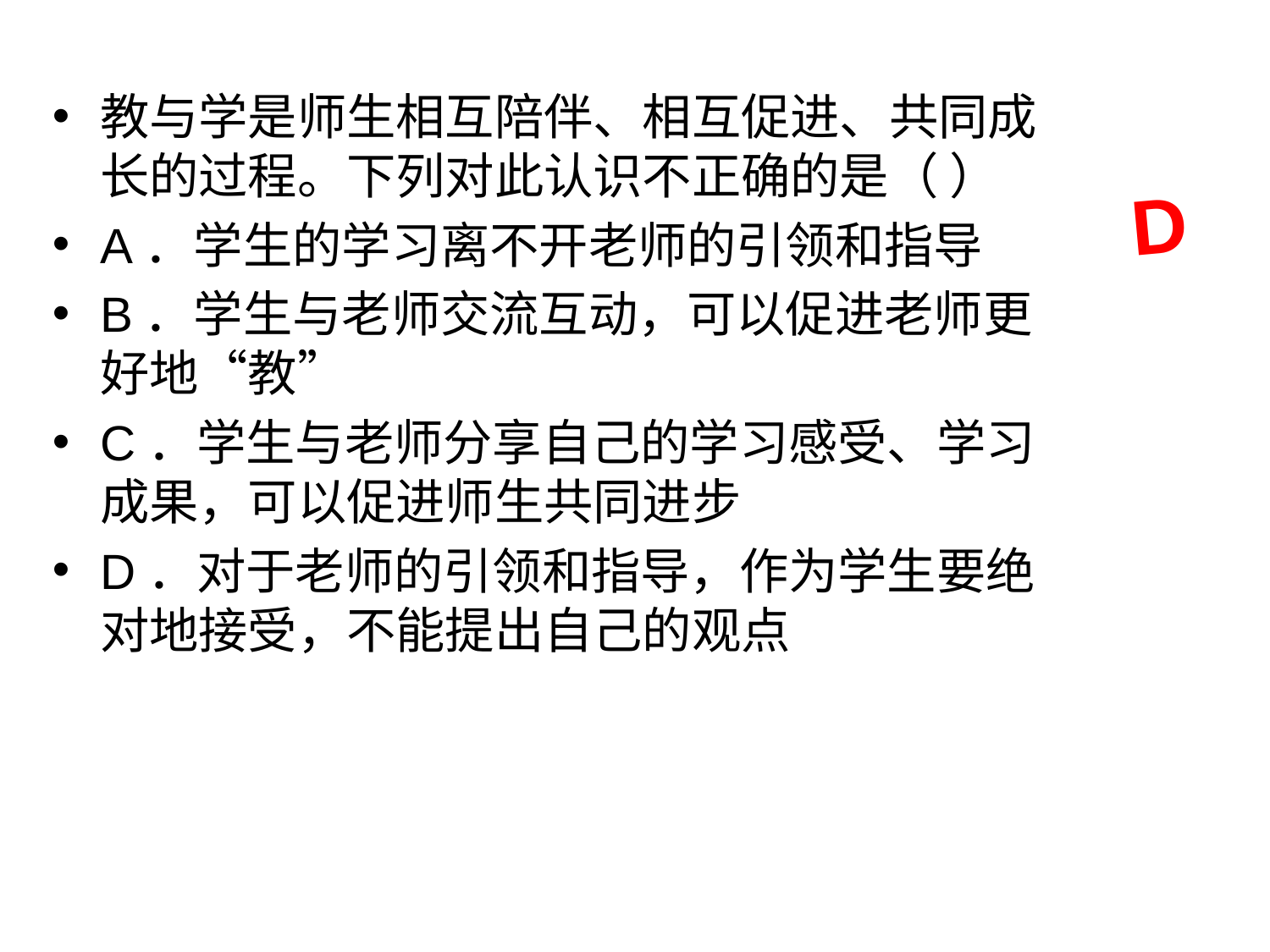

教与学是师生相互陪伴、相互促进、共同成长的过程。下列对此认识不正确的是（ ）
A．学生的学习离不开老师的引领和指导
B．学生与老师交流互动，可以促进老师更好地“教”
C．学生与老师分享自己的学习感受、学习成果，可以促进师生共同进步
D．对于老师的引领和指导，作为学生要绝对地接受，不能提出自己的观点

# D